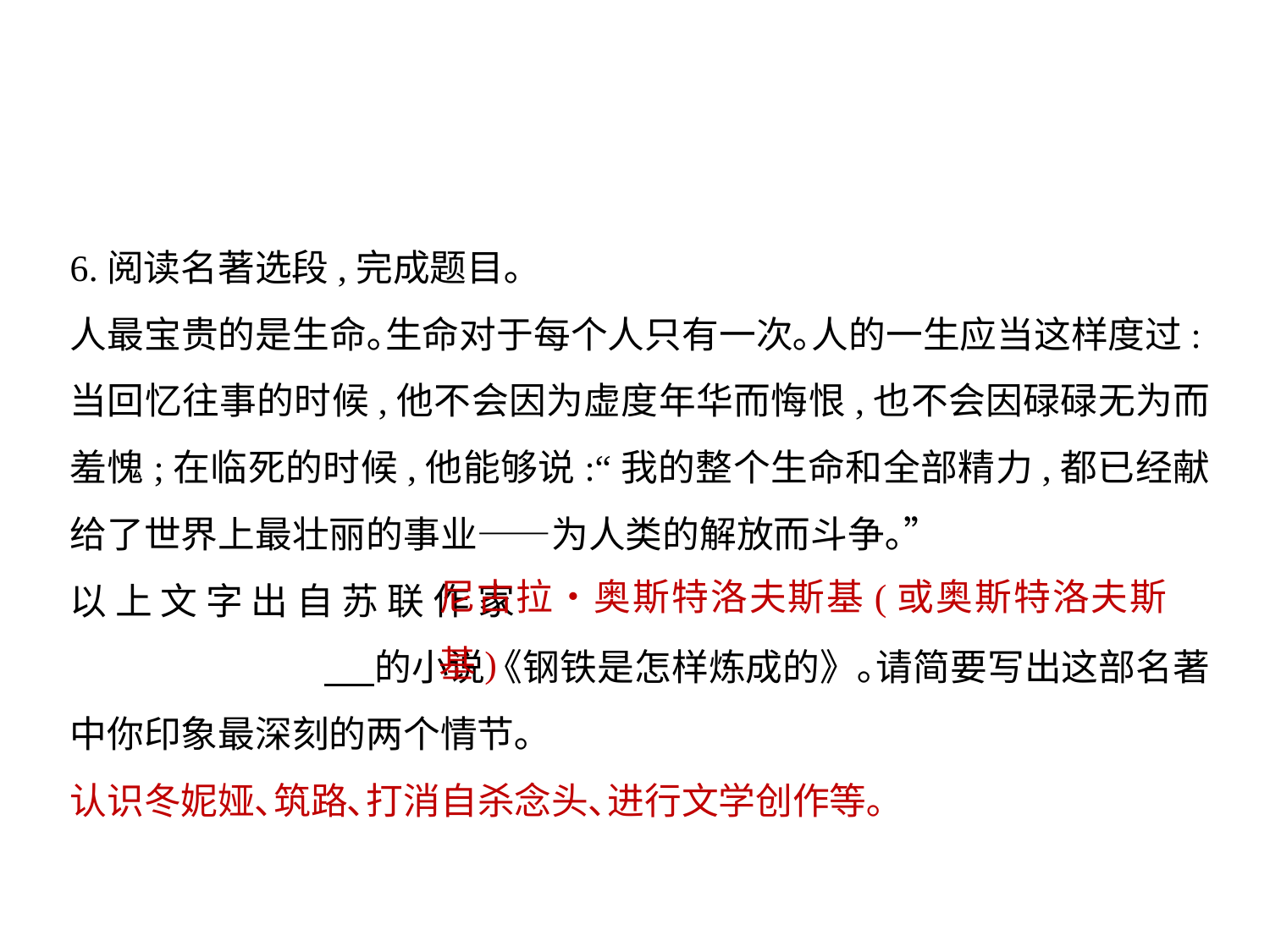

6.阅读名著选段,完成题目｡
人最宝贵的是生命｡生命对于每个人只有一次｡人的一生应当这样度过:当回忆往事的时候,他不会因为虚度年华而悔恨,也不会因碌碌无为而羞愧;在临死的时候,他能够说:“我的整个生命和全部精力,都已经献给了世界上最壮丽的事业——为人类的解放而斗争｡”
以上文字出自苏联作家								      的小说《钢铁是怎样炼成的》｡请简要写出这部名著中你印象最深刻的两个情节｡
认识冬妮娅､筑路､打消自杀念头､进行文学创作等｡
尼古拉•奥斯特洛夫斯基(或奥斯特洛夫斯基)